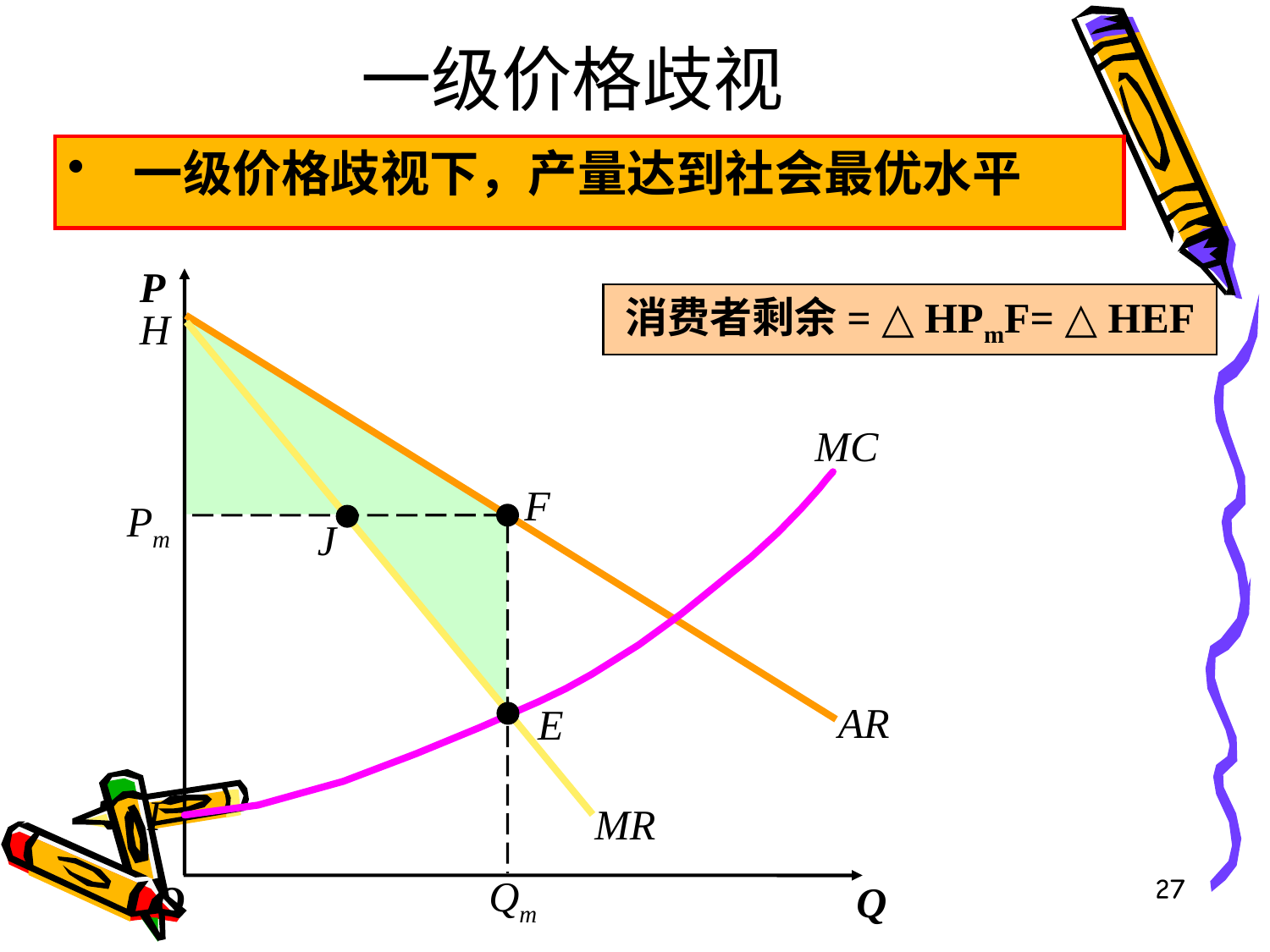

# 一级价格歧视
一级价格歧视下，产量达到社会最优水平
P

O
Q

消费者剩余= △ HPmF= △ HEF
H

AR

MR

MC

I
F
Pm
J

E

Qm
27